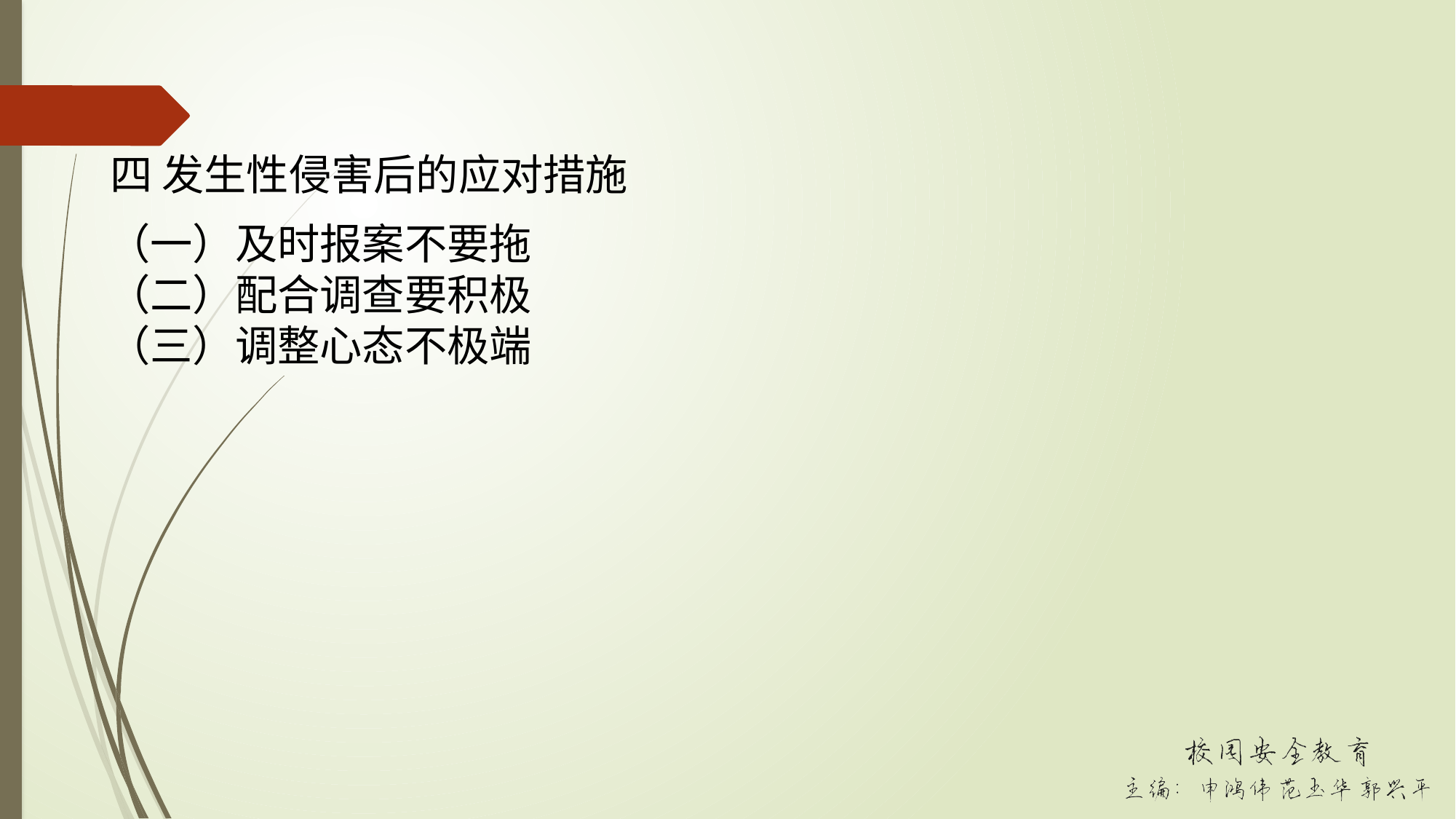

四 发生性侵害后的应对措施
（一）及时报案不要拖
（二）配合调查要积极
（三）调整心态不极端